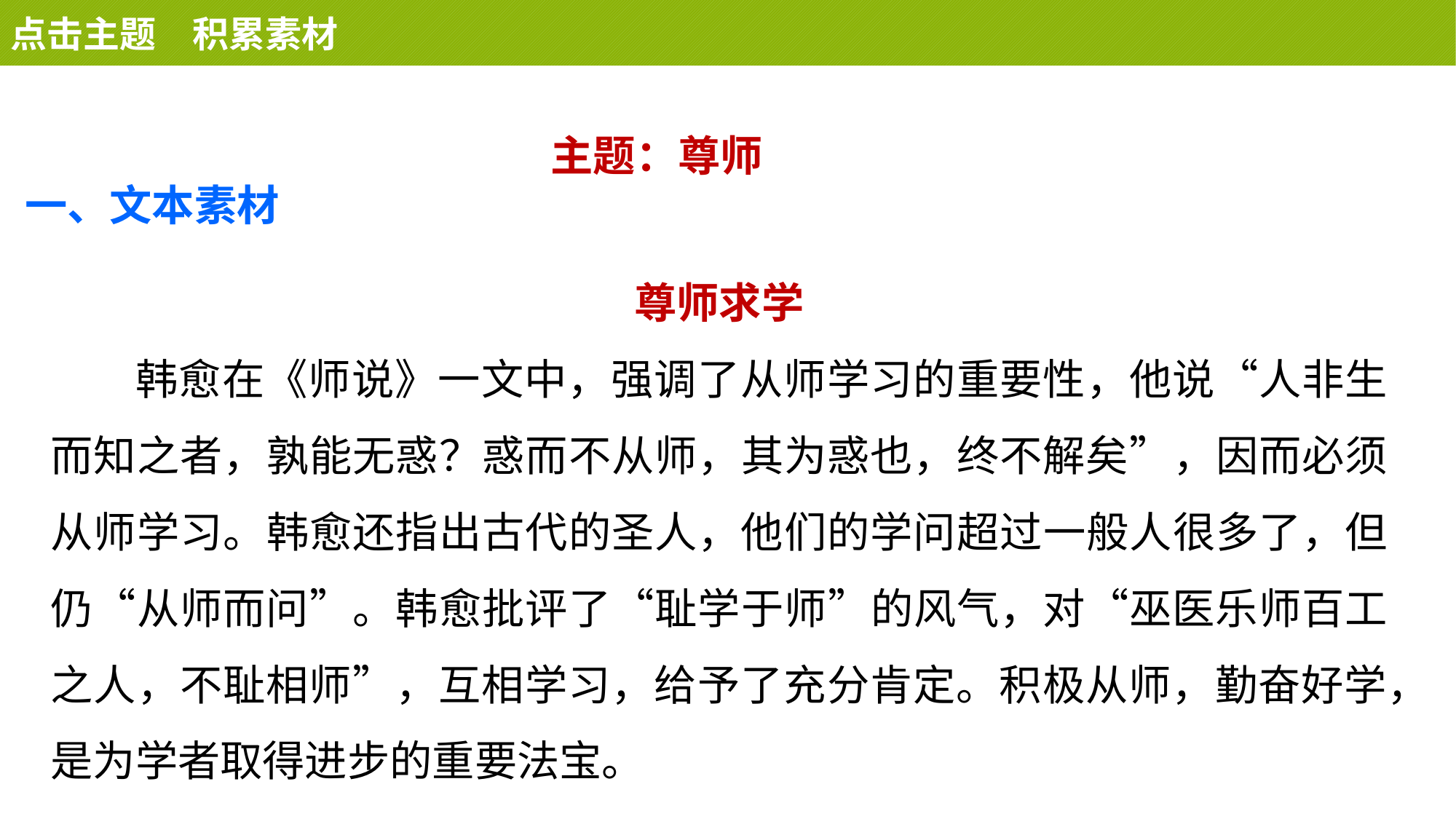

点击主题　积累素材
主题：尊师
一、文本素材
尊师求学
韩愈在《师说》一文中，强调了从师学习的重要性，他说“人非生而知之者，孰能无惑？惑而不从师，其为惑也，终不解矣”，因而必须从师学习。韩愈还指出古代的圣人，他们的学问超过一般人很多了，但仍“从师而问”。韩愈批评了“耻学于师”的风气，对“巫医乐师百工之人，不耻相师”，互相学习，给予了充分肯定。积极从师，勤奋好学，是为学者取得进步的重要法宝。